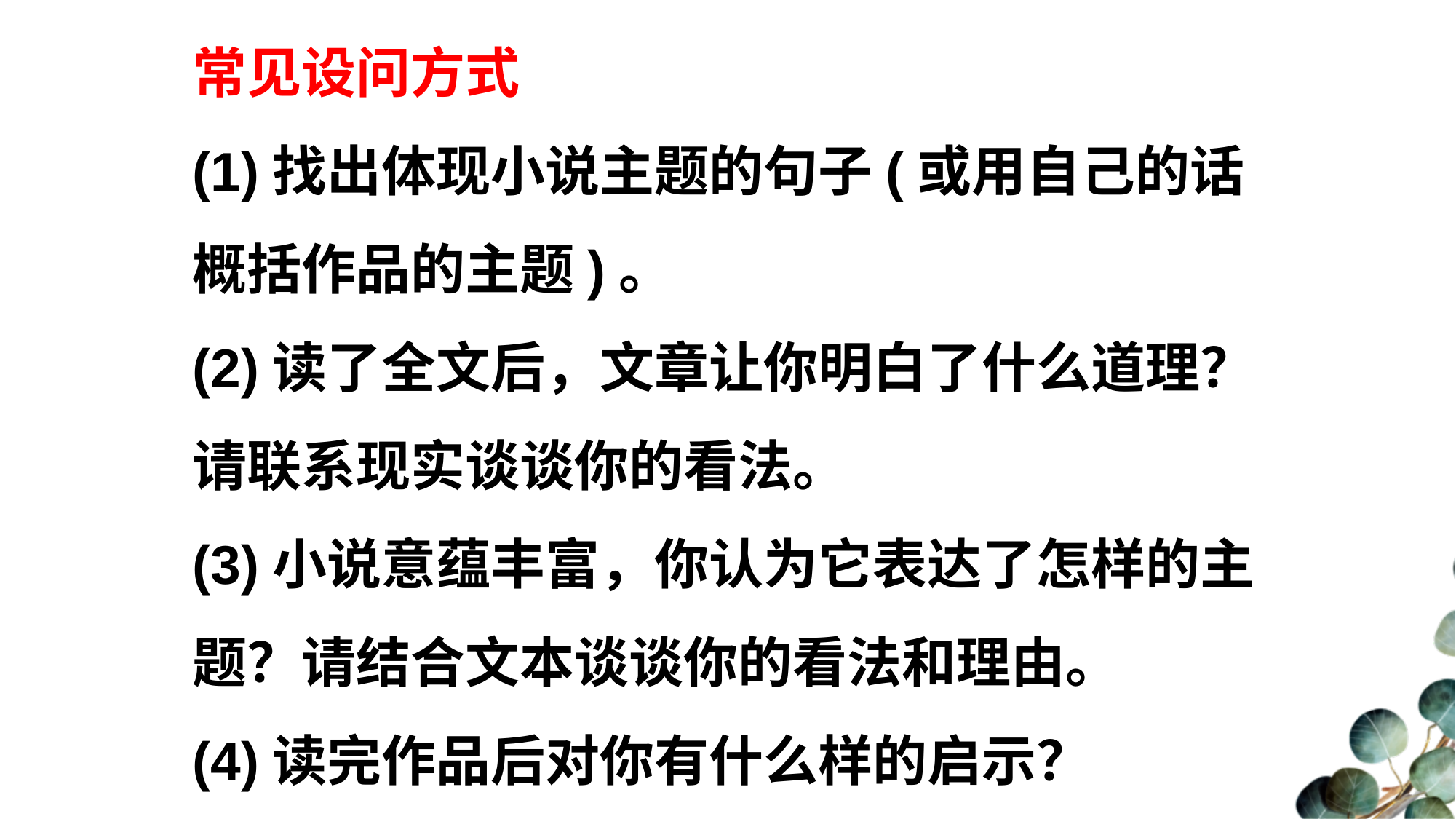

常见设问方式
(1)找出体现小说主题的句子(或用自己的话概括作品的主题)。
(2)读了全文后，文章让你明白了什么道理？请联系现实谈谈你的看法。
(3)小说意蕴丰富，你认为它表达了怎样的主题？请结合文本谈谈你的看法和理由。
(4)读完作品后对你有什么样的启示？